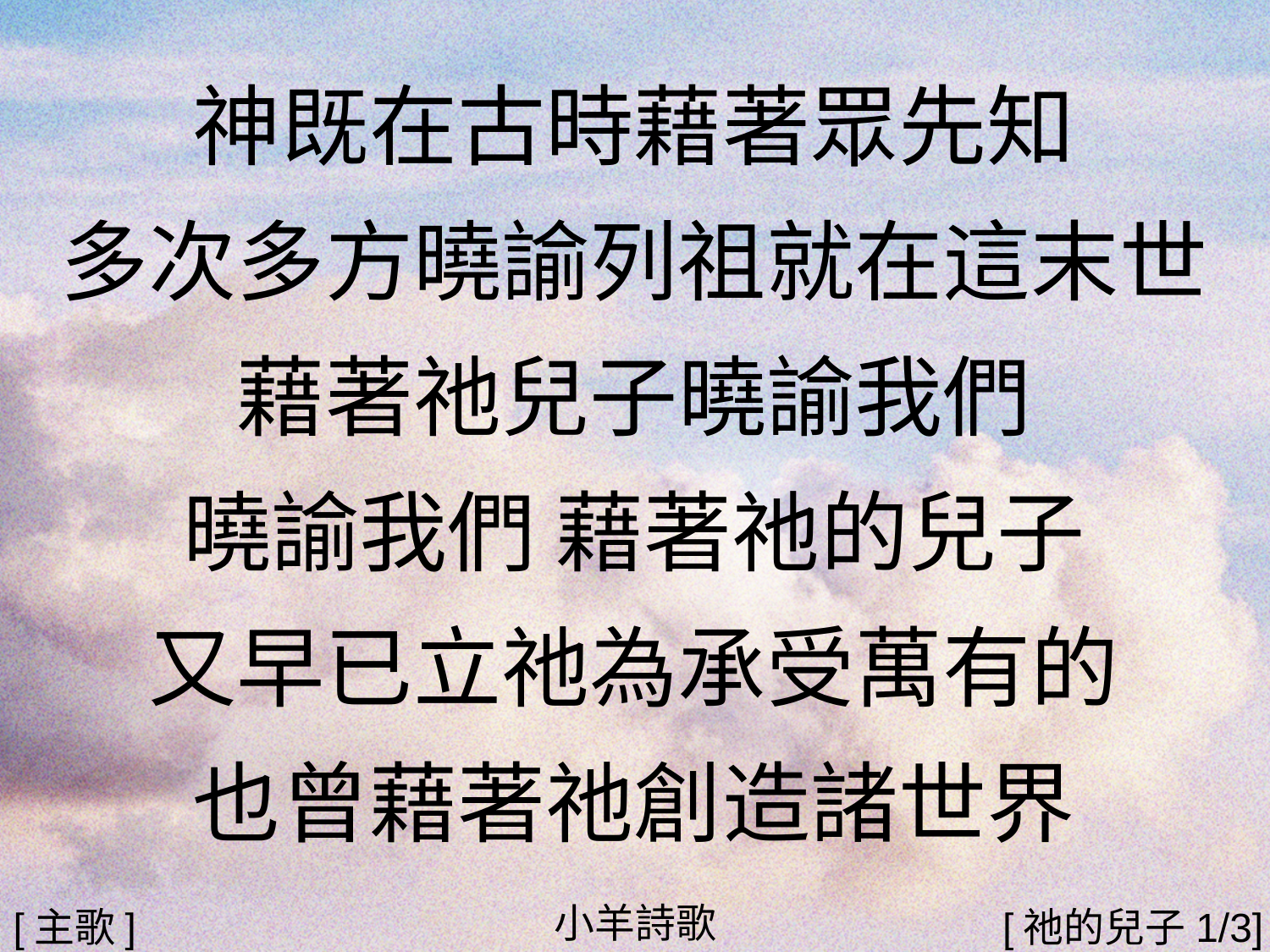

神既在古時藉著眾先知

多次多方曉諭列祖就在這末世

藉著祂兒子曉諭我們

曉諭我們 藉著祂的兒子

又早已立祂為承受萬有的

也曾藉著祂創造諸世界

#

小羊詩歌
[主歌]
[祂的兒子1/3]